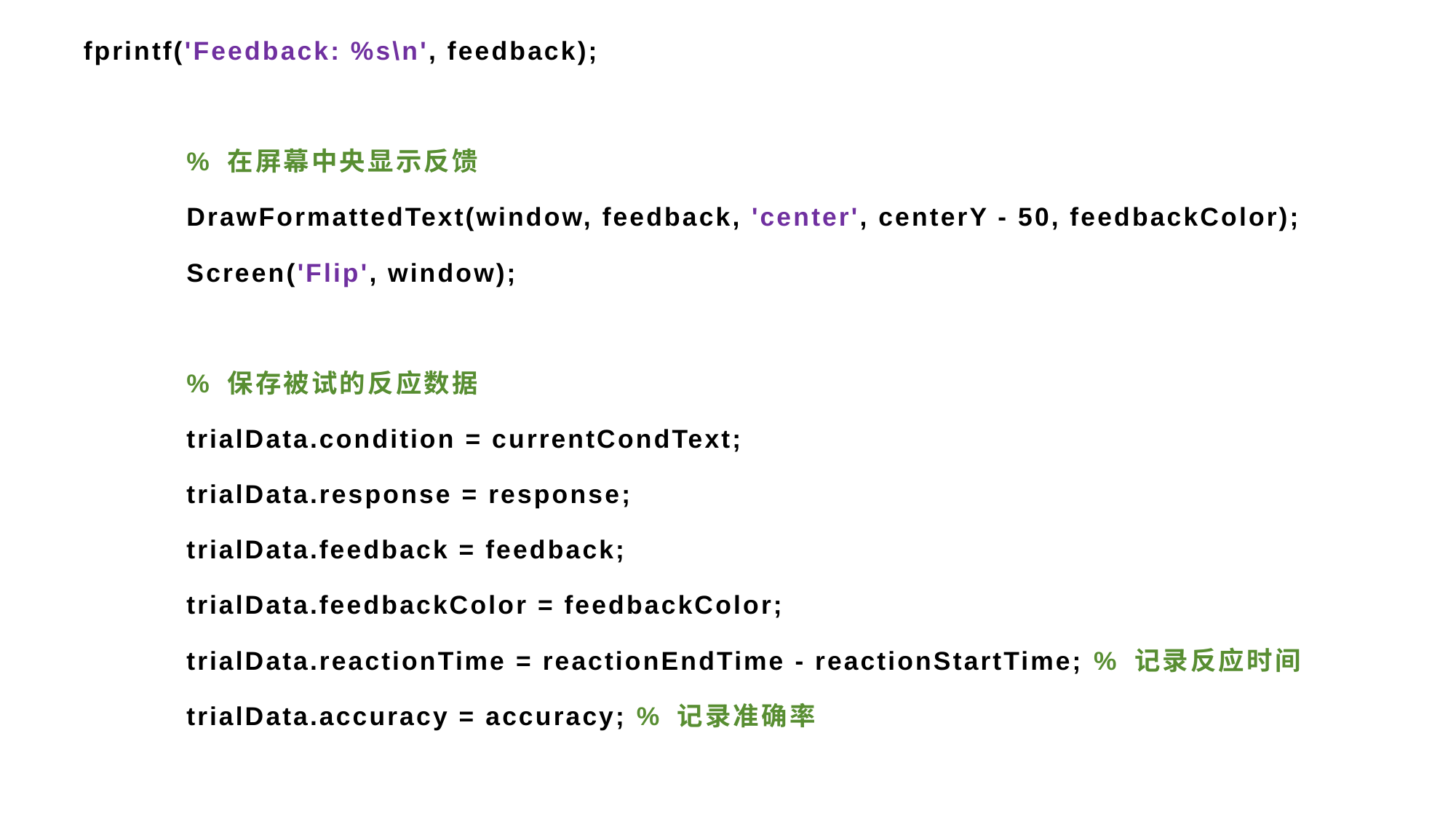

fprintf('Feedback: %s\n', feedback);

            % 在屏幕中央显示反馈
            DrawFormattedText(window, feedback, 'center', centerY - 50, feedbackColor);
            Screen('Flip', window);

            % 保存被试的反应数据
            trialData.condition = currentCondText;
            trialData.response = response;
            trialData.feedback = feedback;
            trialData.feedbackColor = feedbackColor;
            trialData.reactionTime = reactionEndTime - reactionStartTime; % 记录反应时间
            trialData.accuracy = accuracy; % 记录准确率